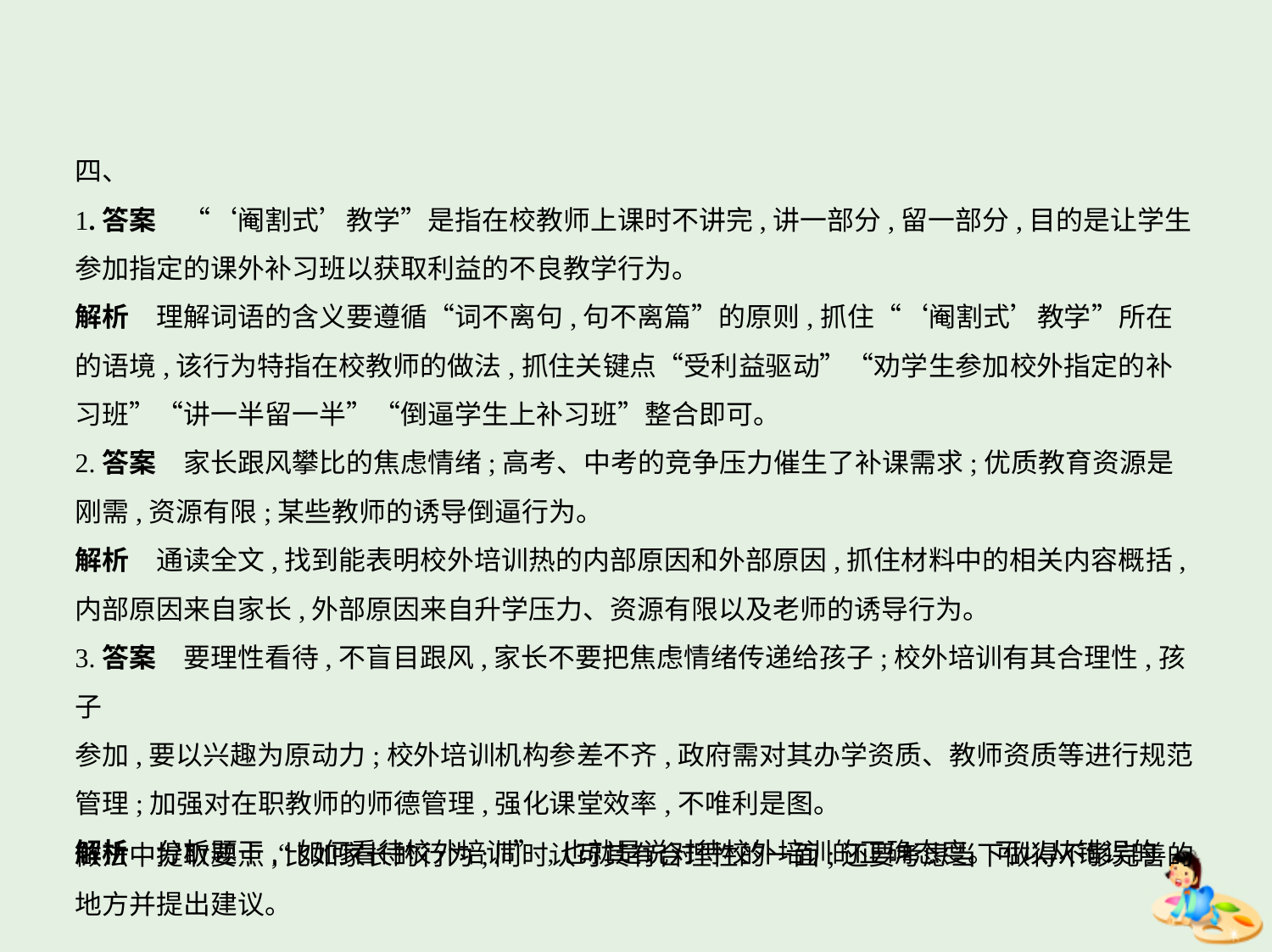

四、
1.答案　“‘阉割式’教学”是指在校教师上课时不讲完,讲一部分,留一部分,目的是让学生
参加指定的课外补习班以获取利益的不良教学行为。
解析　理解词语的含义要遵循“词不离句,句不离篇”的原则,抓住“‘阉割式’教学”所在
的语境,该行为特指在校教师的做法,抓住关键点“受利益驱动”“劝学生参加校外指定的补
习班”“讲一半留一半”“倒逼学生上补习班”整合即可。
2.答案　家长跟风攀比的焦虑情绪;高考、中考的竞争压力催生了补课需求;优质教育资源是
刚需,资源有限;某些教师的诱导倒逼行为。
解析　通读全文,找到能表明校外培训热的内部原因和外部原因,抓住材料中的相关内容概括,
内部原因来自家长,外部原因来自升学压力、资源有限以及老师的诱导行为。
3.答案　要理性看待,不盲目跟风,家长不要把焦虑情绪传递给孩子;校外培训有其合理性,孩子
参加,要以兴趣为原动力;校外培训机构参差不齐,政府需对其办学资质、教师资质等进行规范
管理;加强对在职教师的师德管理,强化课堂效率,不唯利是图。
解析　分析题干,“如何看待校外培训”,也就是说对待校外培训的正确态度。可以从错误的
做法中提取要点,比如家长的行为;同时认可其有合理性的一面;还要考虑当下做得不够完善的
地方并提出建议。